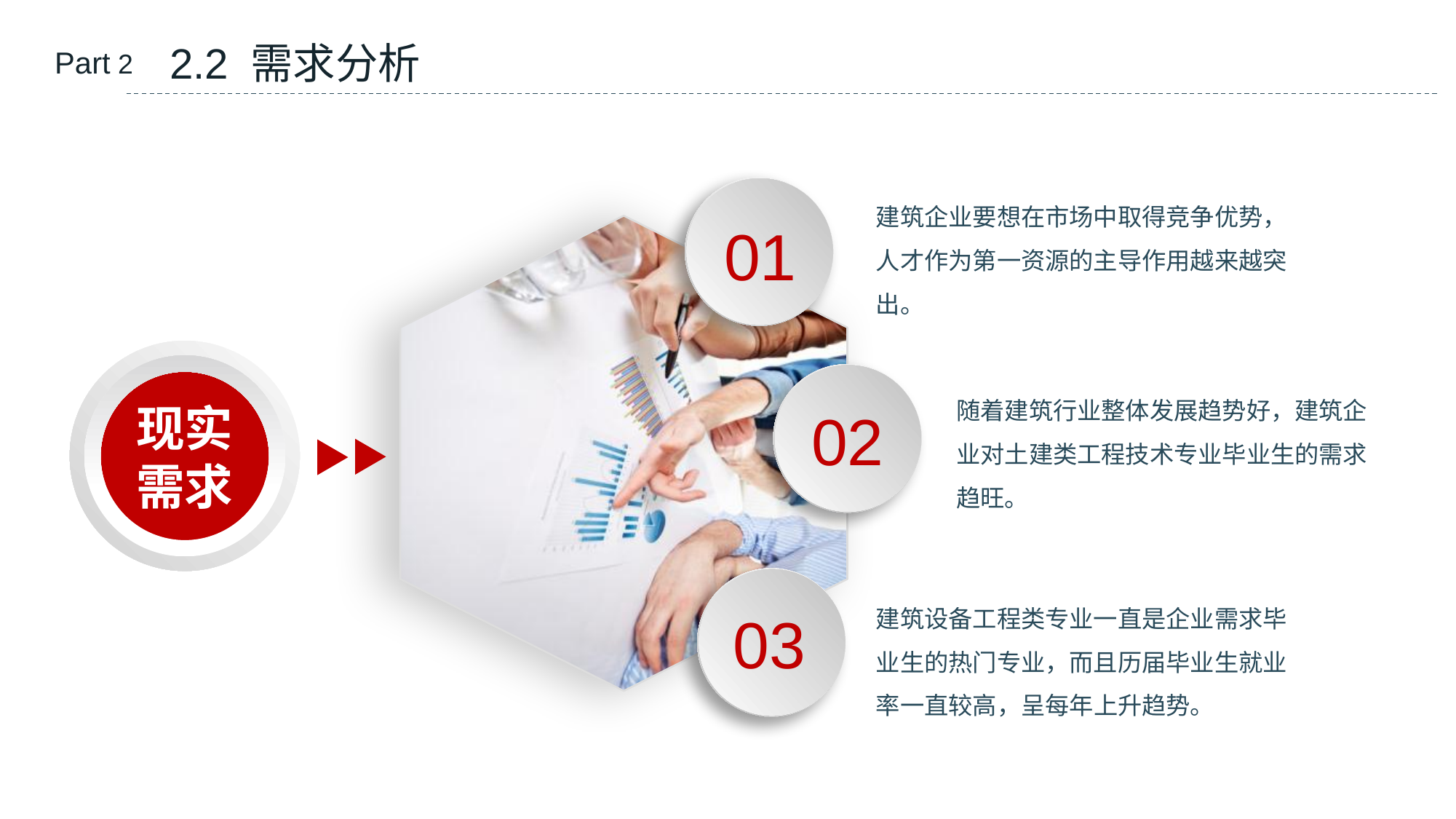

2.2 需求分析
Part 2

建筑企业要想在市场中取得竞争优势，人才作为第一资源的主导作用越来越突出。
01

随着建筑行业整体发展趋势好，建筑企业对土建类工程技术专业毕业生的需求趋旺。
现实
需求
02

建筑设备工程类专业一直是企业需求毕业生的热门专业，而且历届毕业生就业率一直较高，呈每年上升趋势。
03